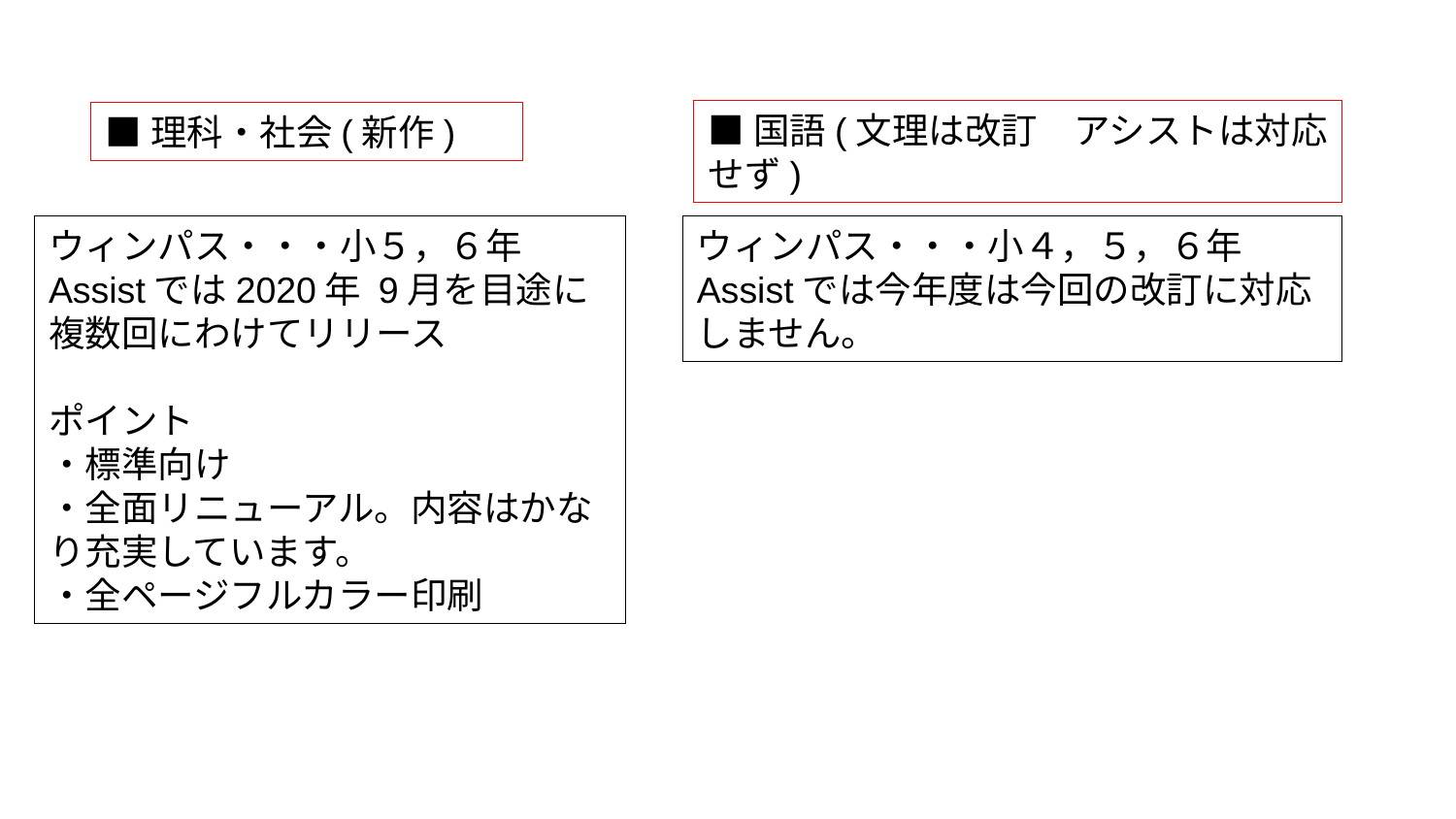

■国語(文理は改訂　アシストは対応せず)
■理科・社会(新作)
ウィンパス・・・小５，６年
Assistでは2020年 9月を目途に複数回にわけてリリース

ポイント
・標準向け
・全面リニューアル。内容はかなり充実しています。
・全ページフルカラー印刷
ウィンパス・・・小４，５，６年
Assistでは今年度は今回の改訂に対応しません。